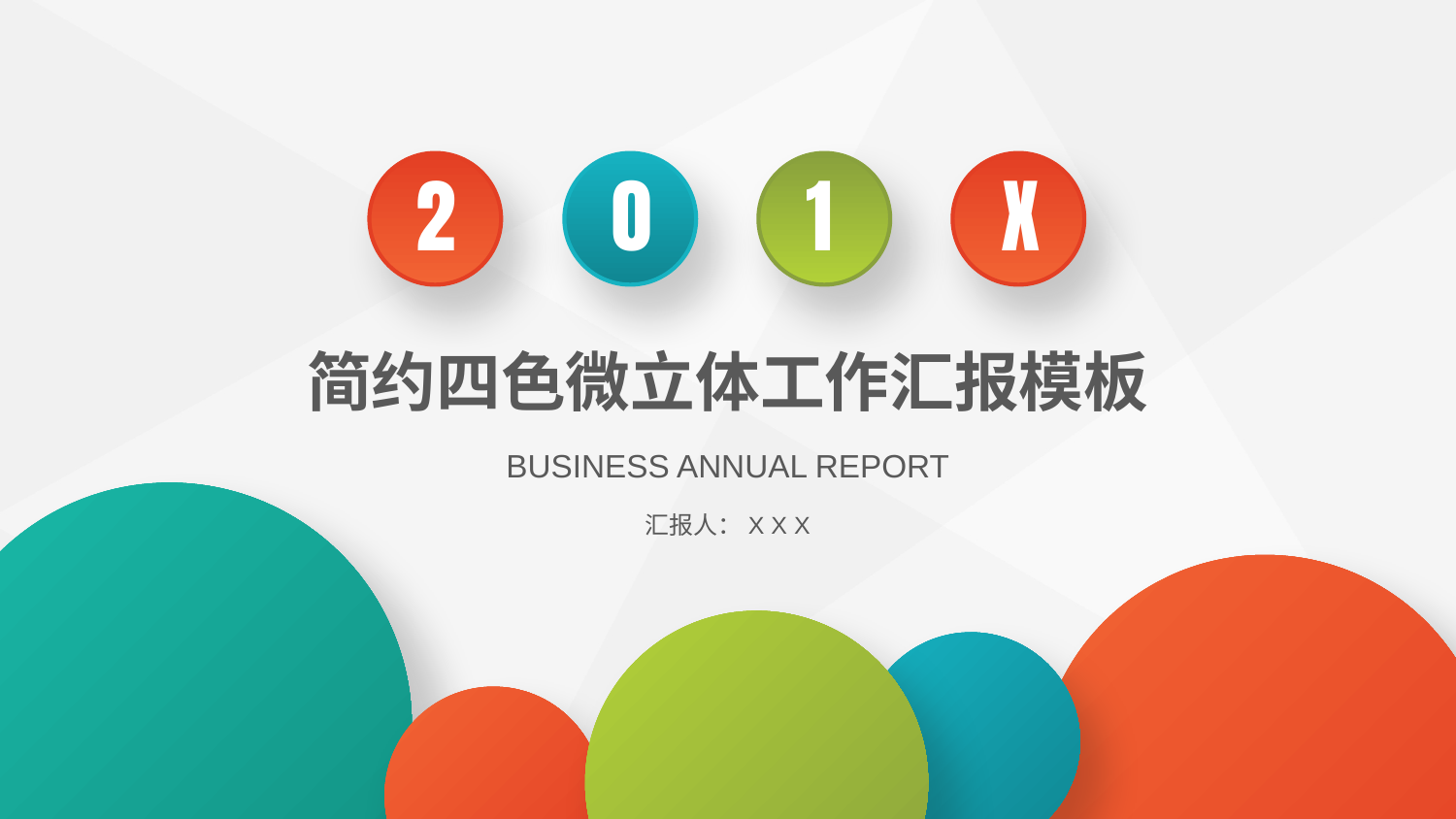

2
0
1
X
简约四色微立体工作汇报模板
BUSINESS ANNUAL REPORT

汇报人：X X X